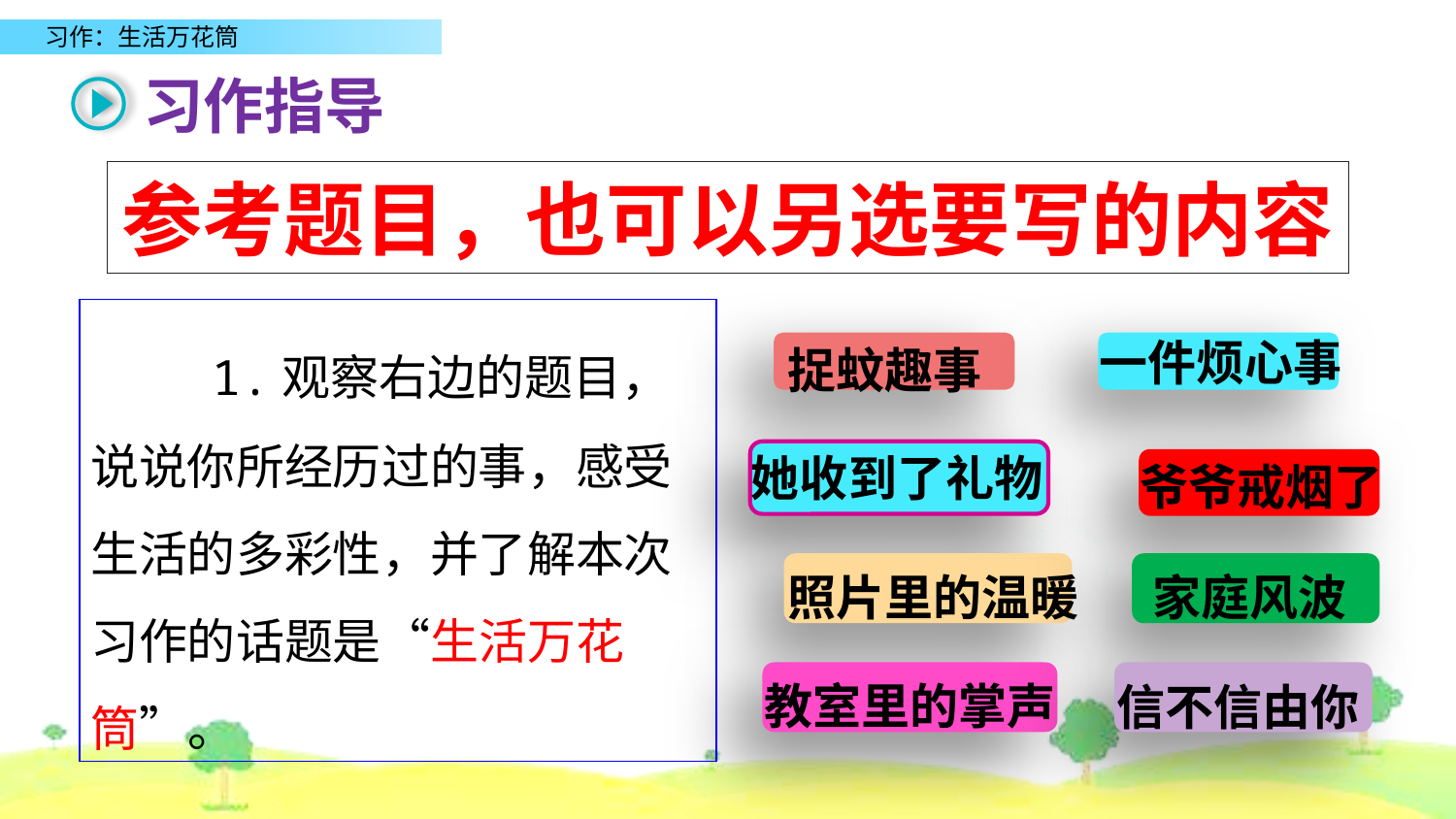

习作指导

参考题目，也可以另选要写的内容
一件烦心事
捉蚊趣事

    1.观察右边的题目，说说你所经历过的事，感受生活的多彩性，并了解本次习作的话题是“生活万花筒”。

她收到了礼物
爷爷戒烟了

照片里的温暖
家庭风波

教室里的掌声
信不信由你